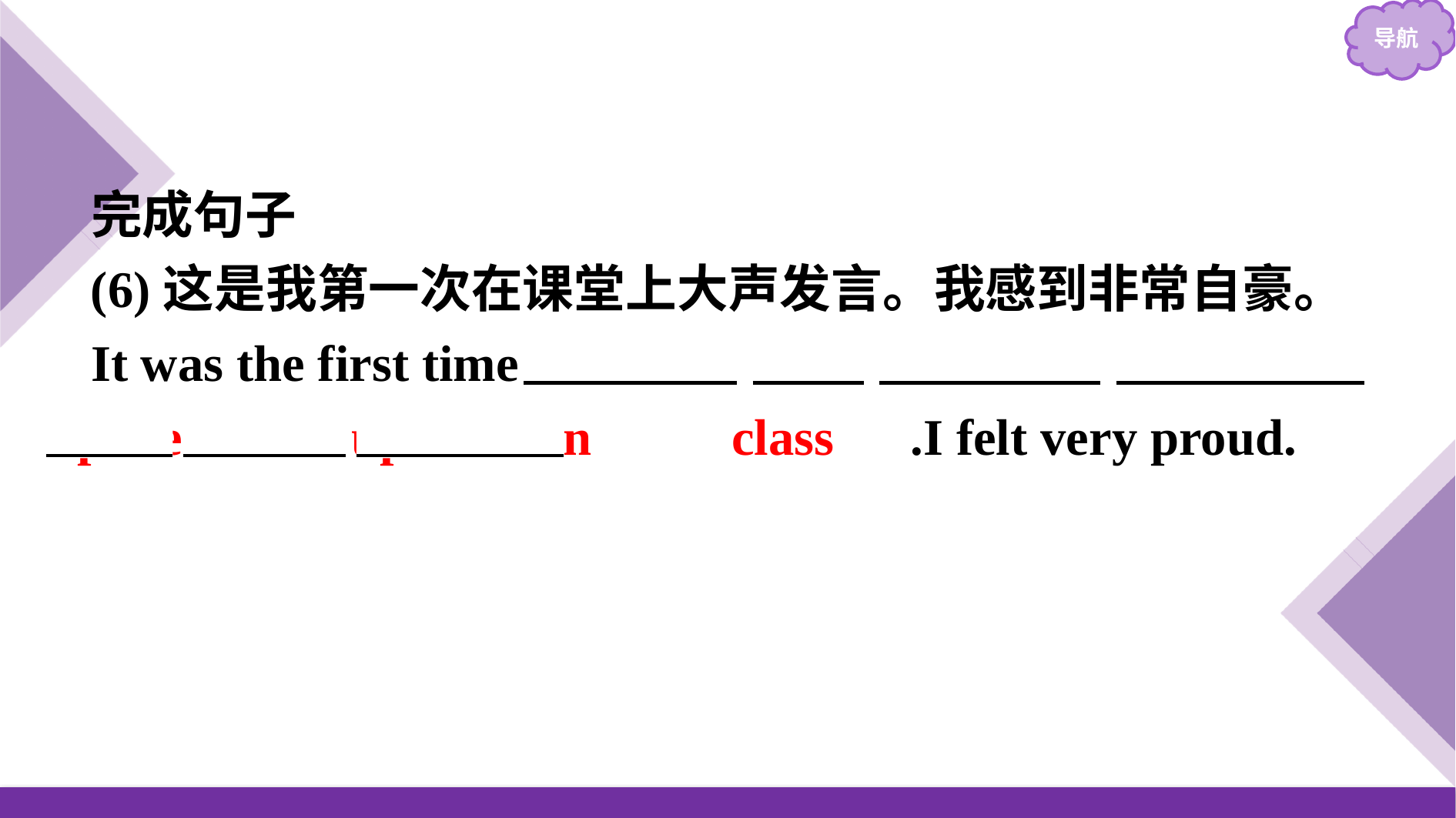

完成句子
(6)这是我第一次在课堂上大声发言。我感到非常自豪。
It was the first time 　that　 　I　 　had　 　spoken　 　up　 　in　 　class　.I felt very proud.